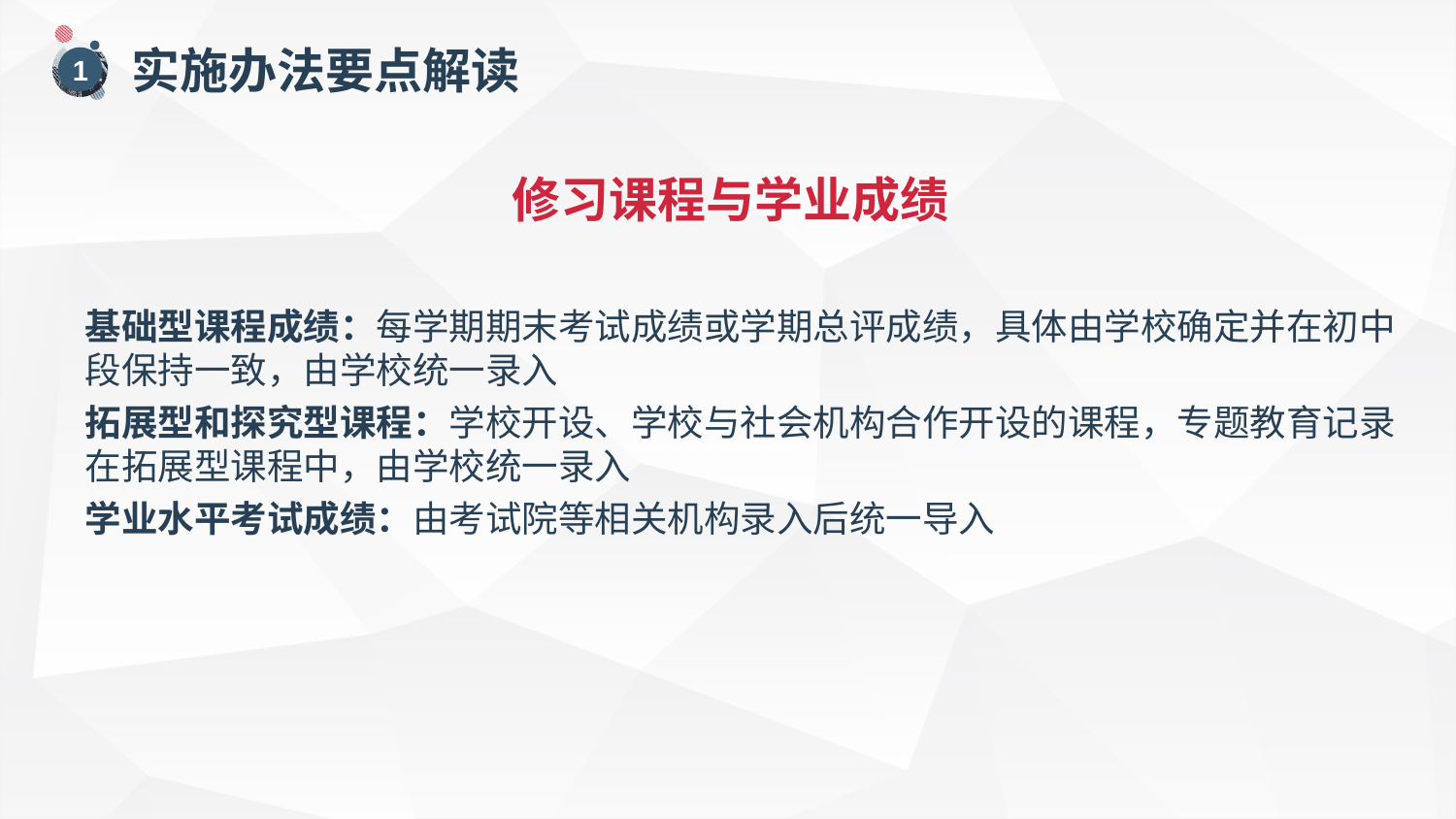

实施办法要点解读
1
基础型课程成绩：每学期期末考试成绩或学期总评成绩，具体由学校确定并在初中段保持一致，由学校统一录入
拓展型和探究型课程：学校开设、学校与社会机构合作开设的课程，专题教育记录在拓展型课程中，由学校统一录入
学业水平考试成绩：由考试院等相关机构录入后统一导入
修习课程与学业成绩